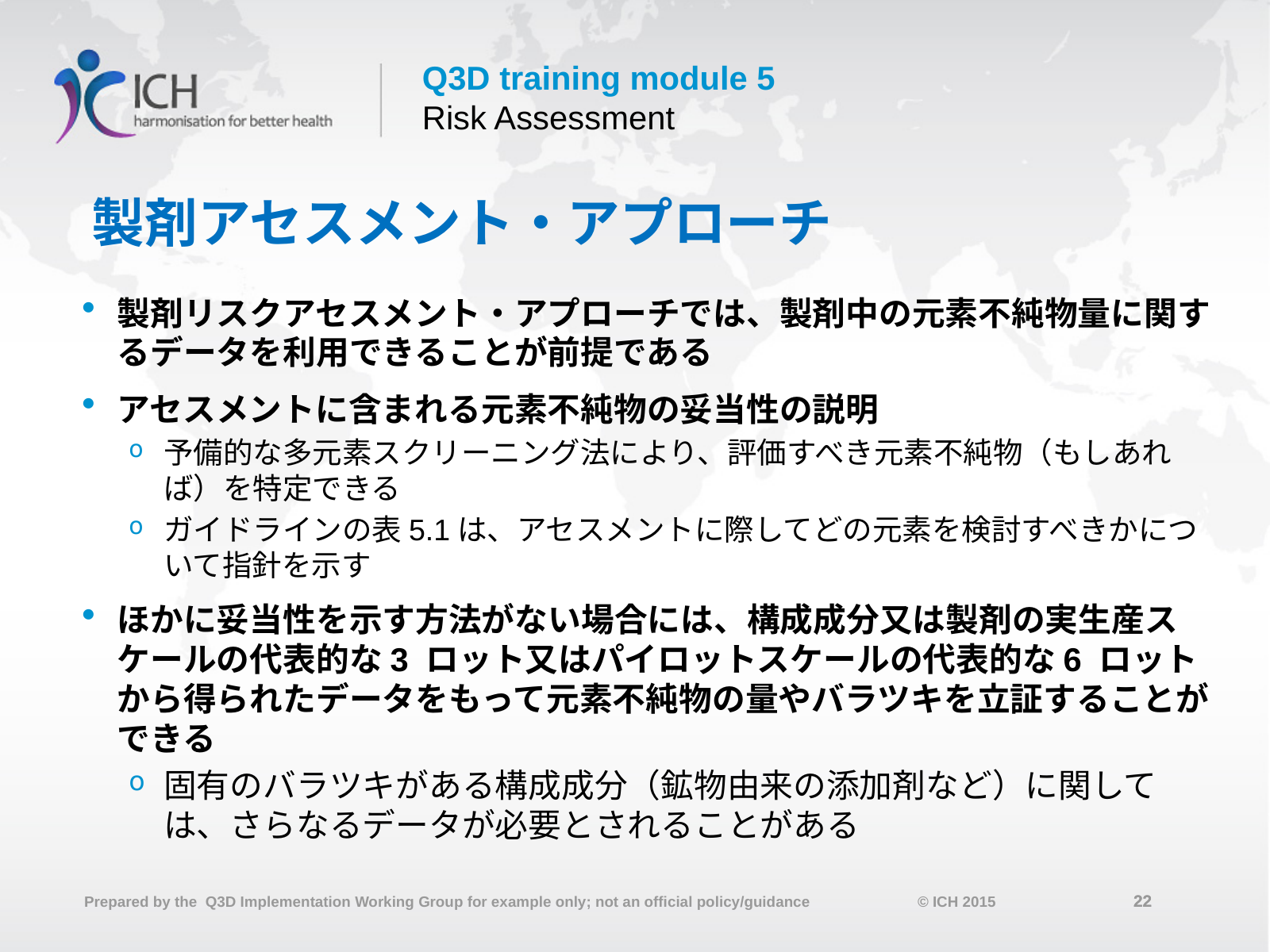

# 製剤アセスメント・アプローチ
製剤リスクアセスメント・アプローチでは、製剤中の元素不純物量に関するデータを利用できることが前提である
アセスメントに含まれる元素不純物の妥当性の説明
予備的な多元素スクリーニング法により、評価すべき元素不純物（もしあれば）を特定できる
ガイドラインの表5.1は、アセスメントに際してどの元素を検討すべきかについて指針を示す
ほかに妥当性を示す方法がない場合には、構成成分又は製剤の実生産スケールの代表的な3 ロット又はパイロットスケールの代表的な6 ロットから得られたデータをもって元素不純物の量やバラツキを立証することができる
固有のバラツキがある構成成分（鉱物由来の添加剤など）に関しては、さらなるデータが必要とされることがある